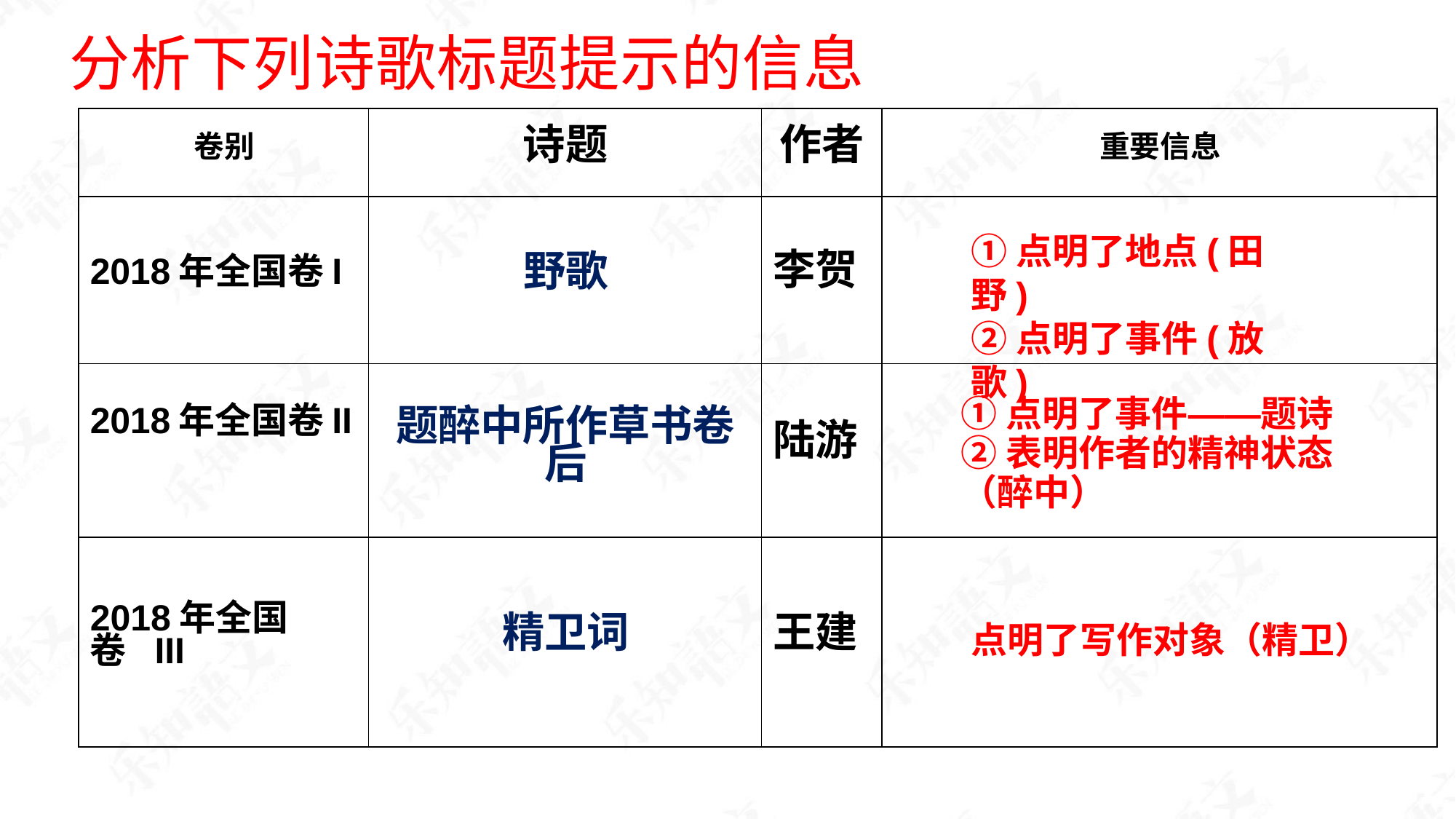

分析下列诗歌标题提示的信息
| 卷别 | 诗题 | 作者 | 重要信息 |
| --- | --- | --- | --- |
| 2018年全国卷I | 野歌 | 李贺 |  |
| 2018年全国卷II | 题醉中所作草书卷 后 | 陆游 |  |
| 2018年全国卷 III | 精卫词 | 王建 |  |
①点明了地点(田野)
②点明了事件(放歌)

①点明了事件——题诗
②表明作者的精神状态
（醉中）
点明了写作对象（精卫）